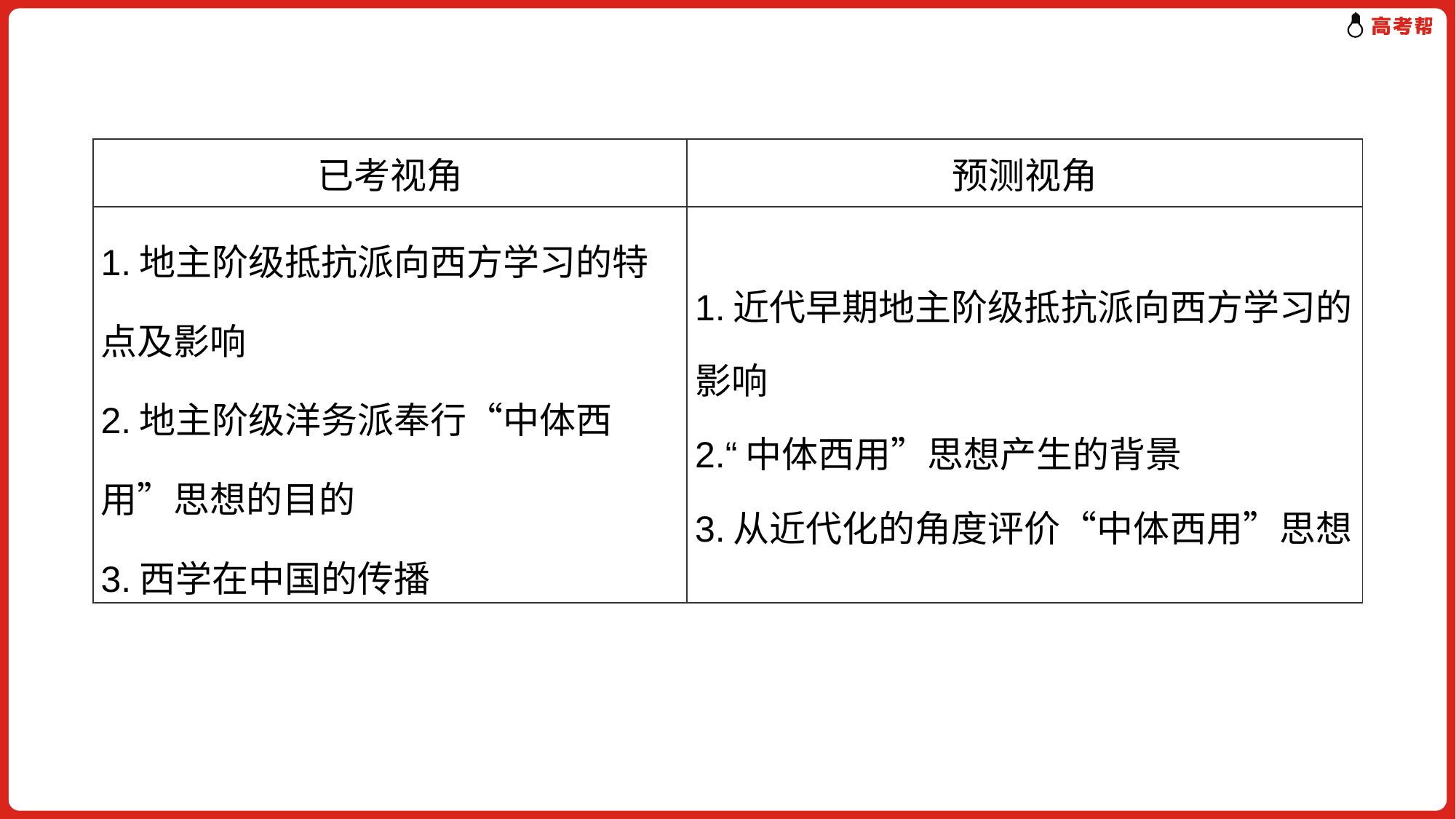

| 已考视角 | 预测视角 |
| --- | --- |
| 1.地主阶级抵抗派向西方学习的特点及影响 2.地主阶级洋务派奉行“中体西用”思想的目的 3.西学在中国的传播 | 1.近代早期地主阶级抵抗派向西方学习的影响 2.“中体西用”思想产生的背景 3.从近代化的角度评价“中体西用”思想 |